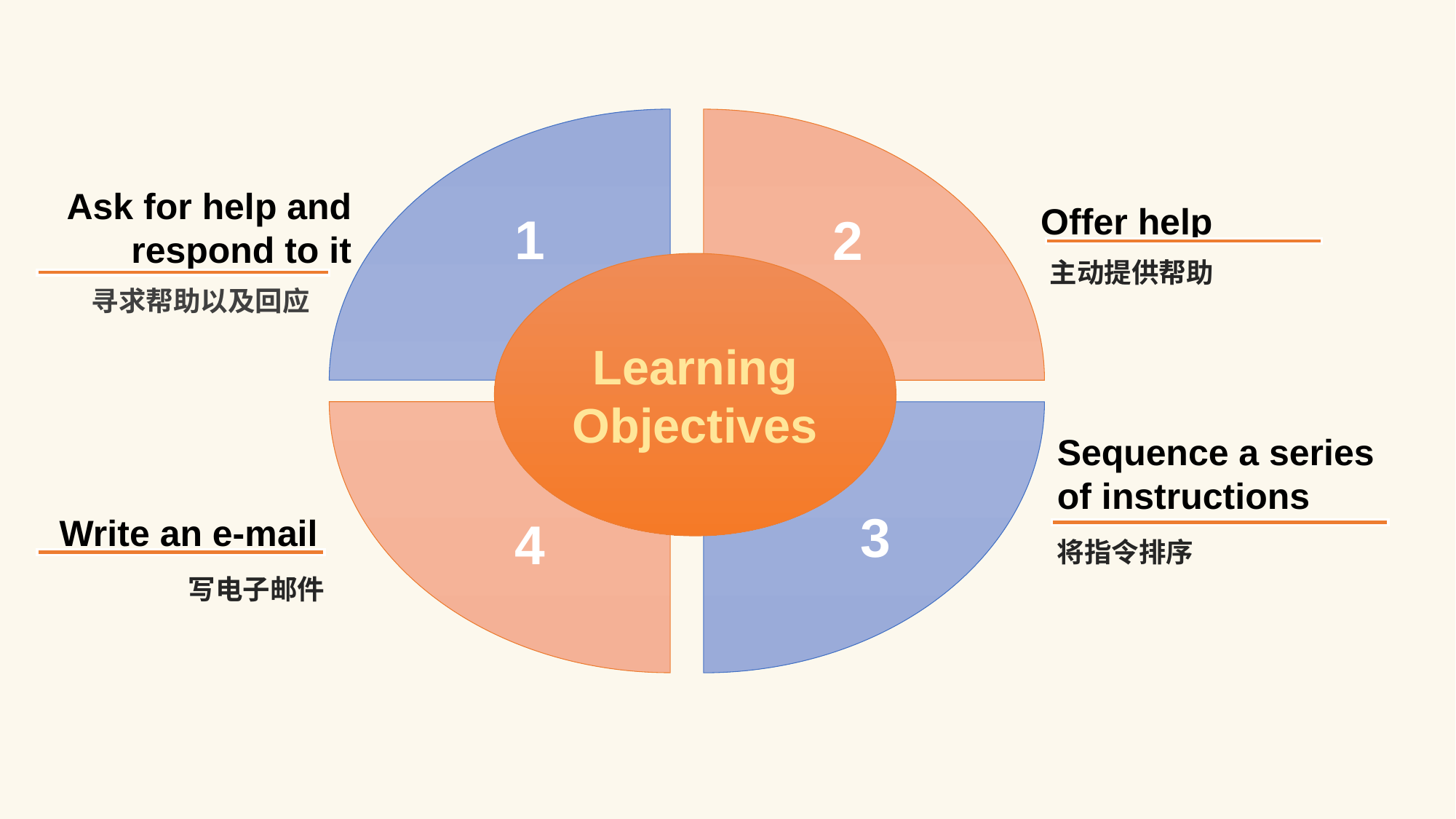

1

2

4

3
Ask for help and respond to it
寻求帮助以及回应

Offer help

主动提供帮助
Learning Objectives
Sequence a series of instructions

将指令排序
Write an e-mail

写电子邮件